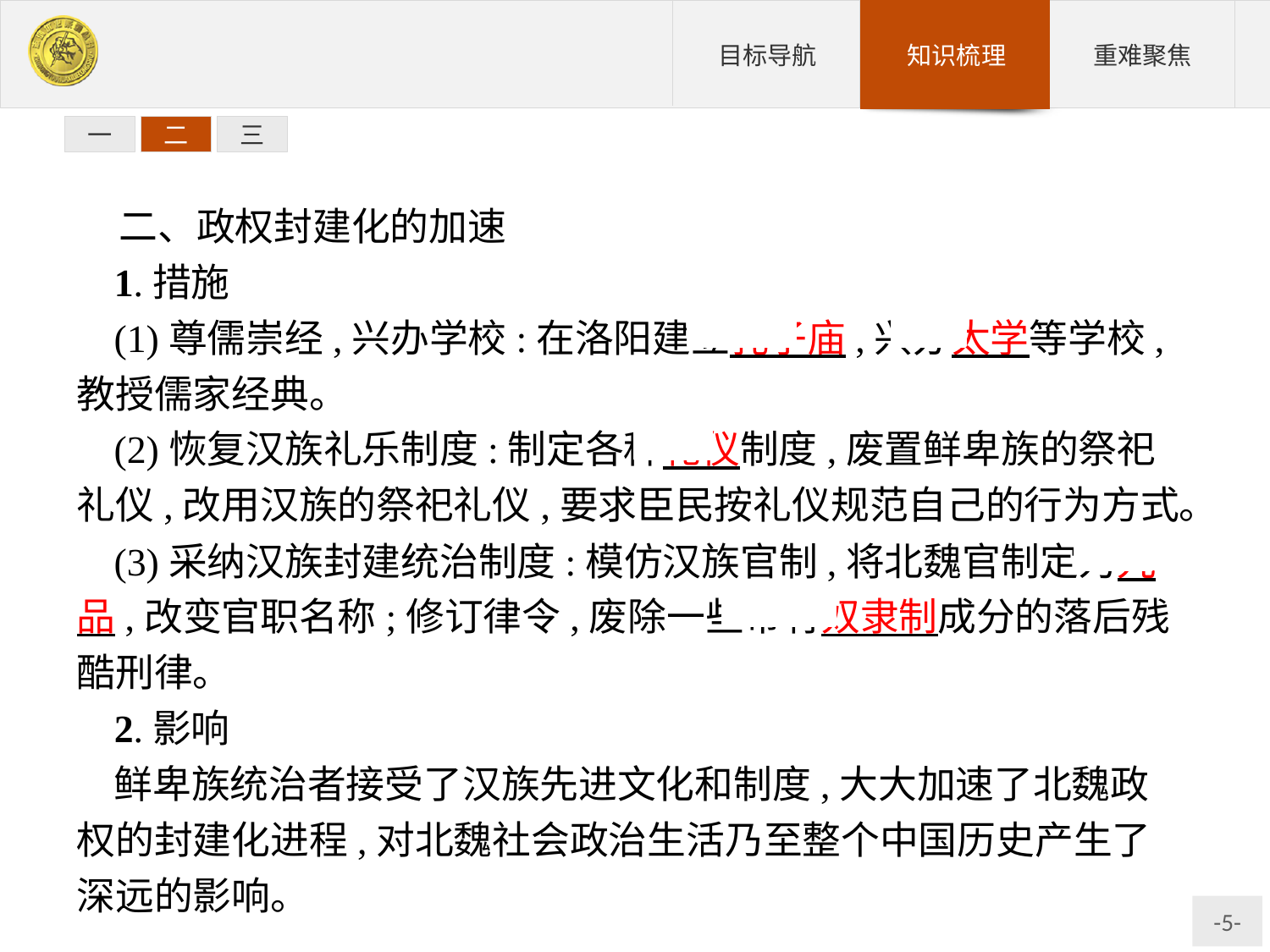

一
二
三
二、政权封建化的加速
1.措施
(1)尊儒崇经,兴办学校:在洛阳建立孔子庙,兴办太学等学校,教授儒家经典。
(2)恢复汉族礼乐制度:制定各种礼仪制度,废置鲜卑族的祭祀礼仪,改用汉族的祭祀礼仪,要求臣民按礼仪规范自己的行为方式。
(3)采纳汉族封建统治制度:模仿汉族官制,将北魏官制定为九品,改变官职名称;修订律令,废除一些带有奴隶制成分的落后残酷刑律。
2.影响
鲜卑族统治者接受了汉族先进文化和制度,大大加速了北魏政权的封建化进程,对北魏社会政治生活乃至整个中国历史产生了深远的影响。